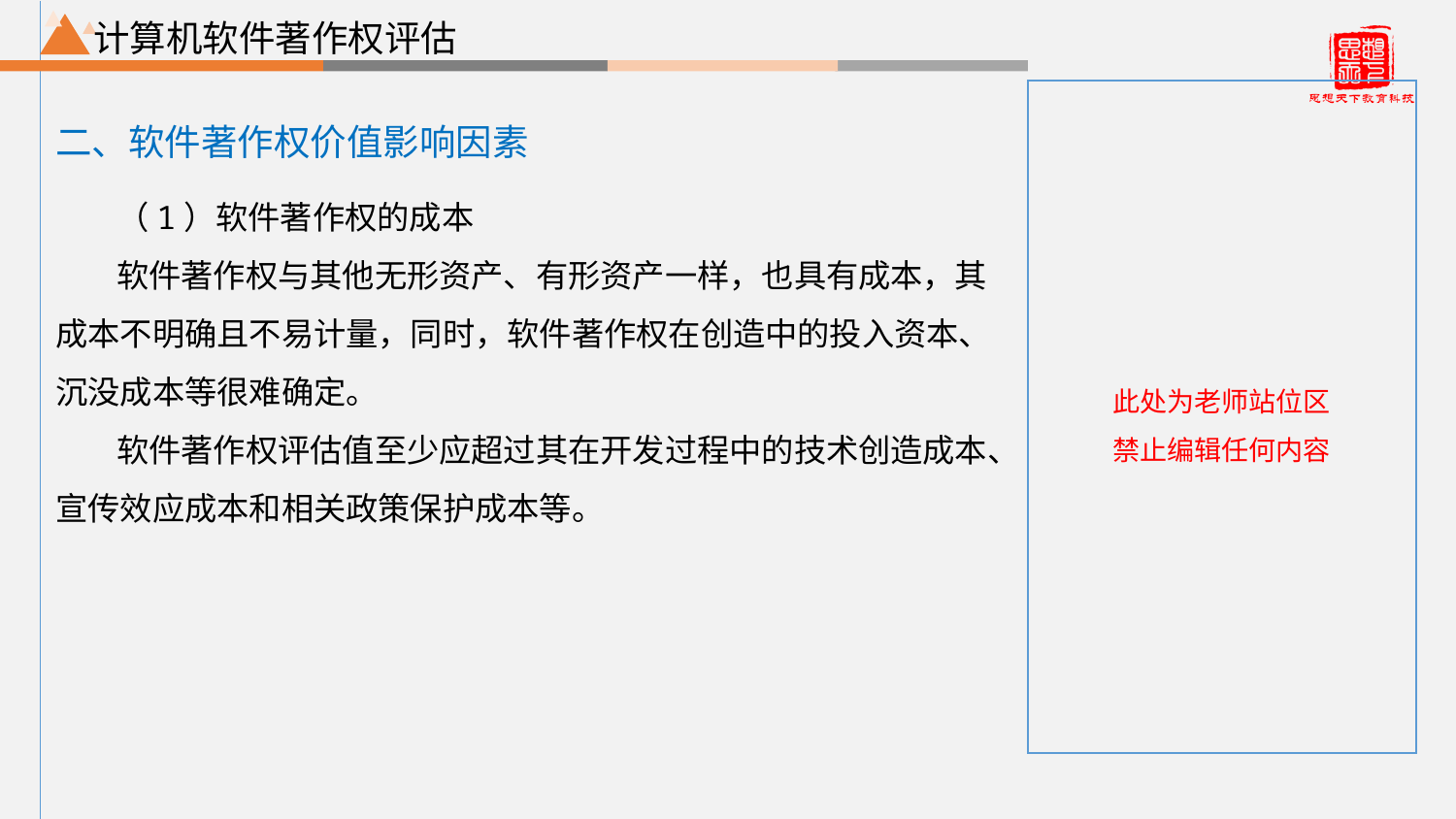

根据实际情况添加不同层级标题
# 计算机软件著作权评估
二、软件著作权价值影响因素
（1）软件著作权的成本
软件著作权与其他无形资产、有形资产一样，也具有成本，其成本不明确且不易计量，同时，软件著作权在创造中的投入资本、沉没成本等很难确定。
软件著作权评估值至少应超过其在开发过程中的技术创造成本、宣传效应成本和相关政策保护成本等。
5